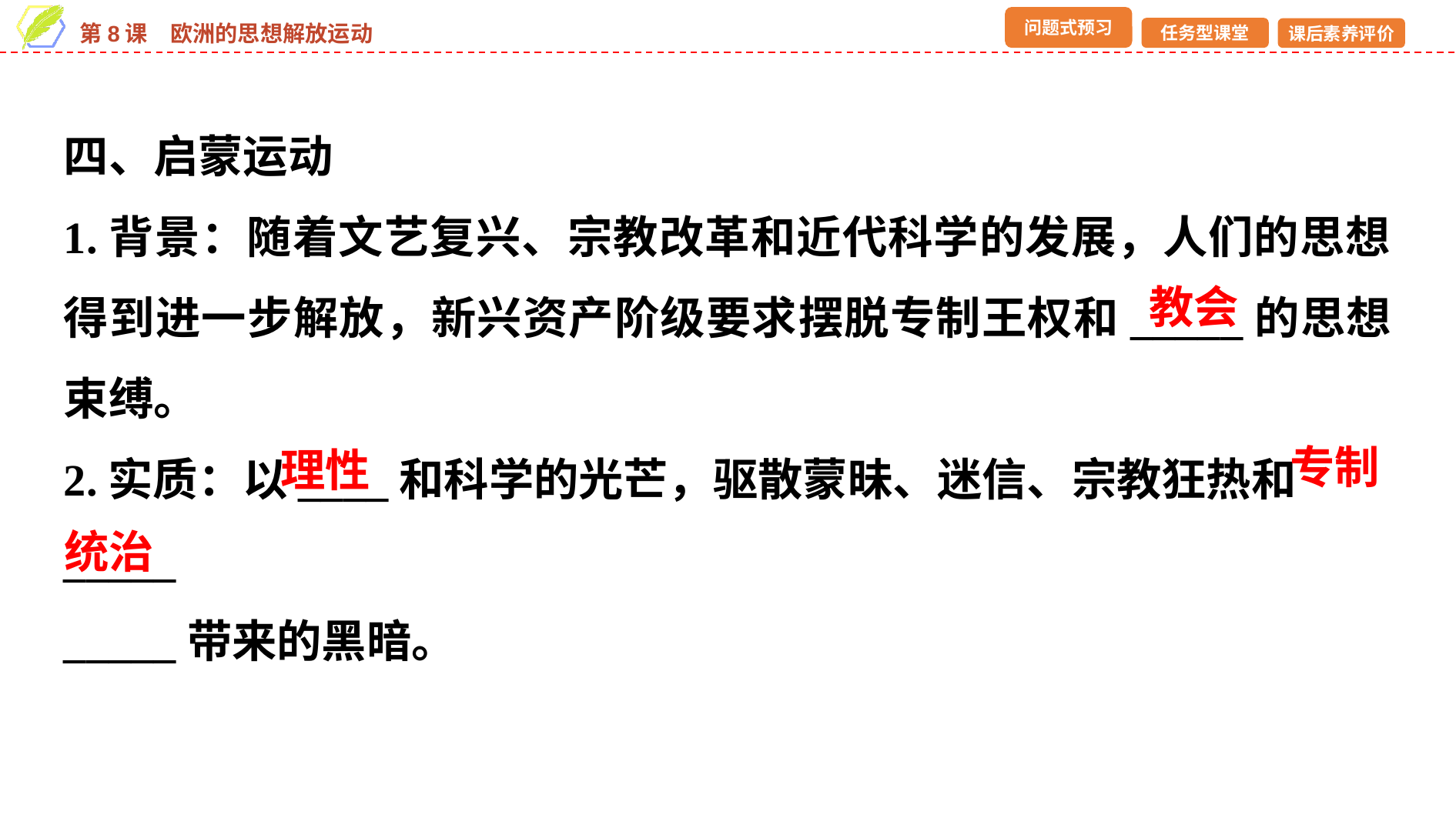

四、启蒙运动
1.背景：随着文艺复兴、宗教改革和近代科学的发展，人们的思想得到进一步解放，新兴资产阶级要求摆脱专制王权和_____的思想束缚。
2.实质：以____和科学的光芒，驱散蒙昧、迷信、宗教狂热和_____
_____带来的黑暗。
教会
专制
理性
统治